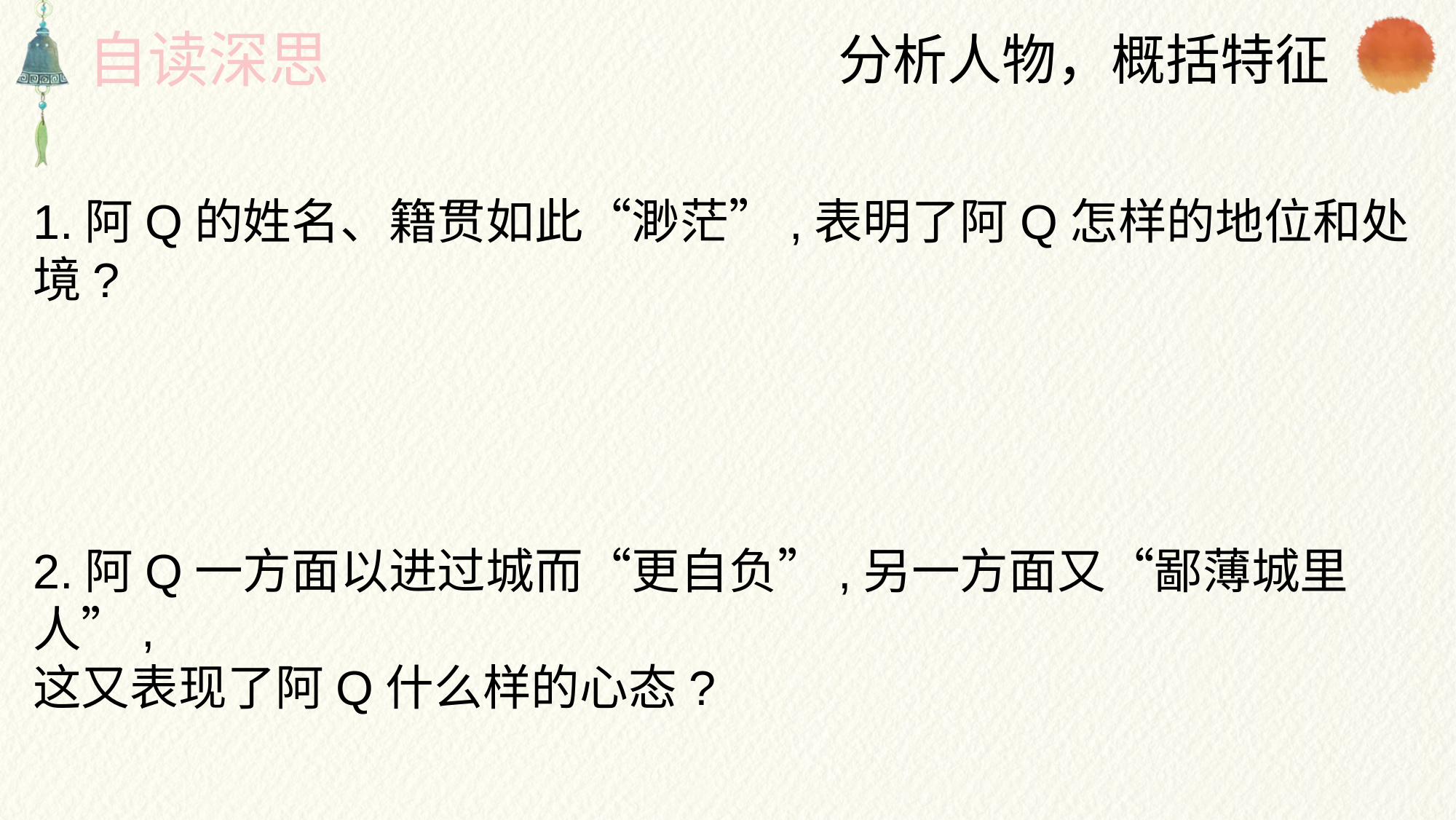

自读深思
分析人物，概括特征
1.阿Q的姓名、籍贯如此“渺茫”,表明了阿Q怎样的地位和处境?

2.阿Q一方面以进过城而“更自负”,另一方面又“鄙薄城里人”,
这又表现了阿Q什么样的心态?

3.以阿Q的人际关系为切入点，
通过阿Q的语言、动作、心理等分析阿Q的个性特征。